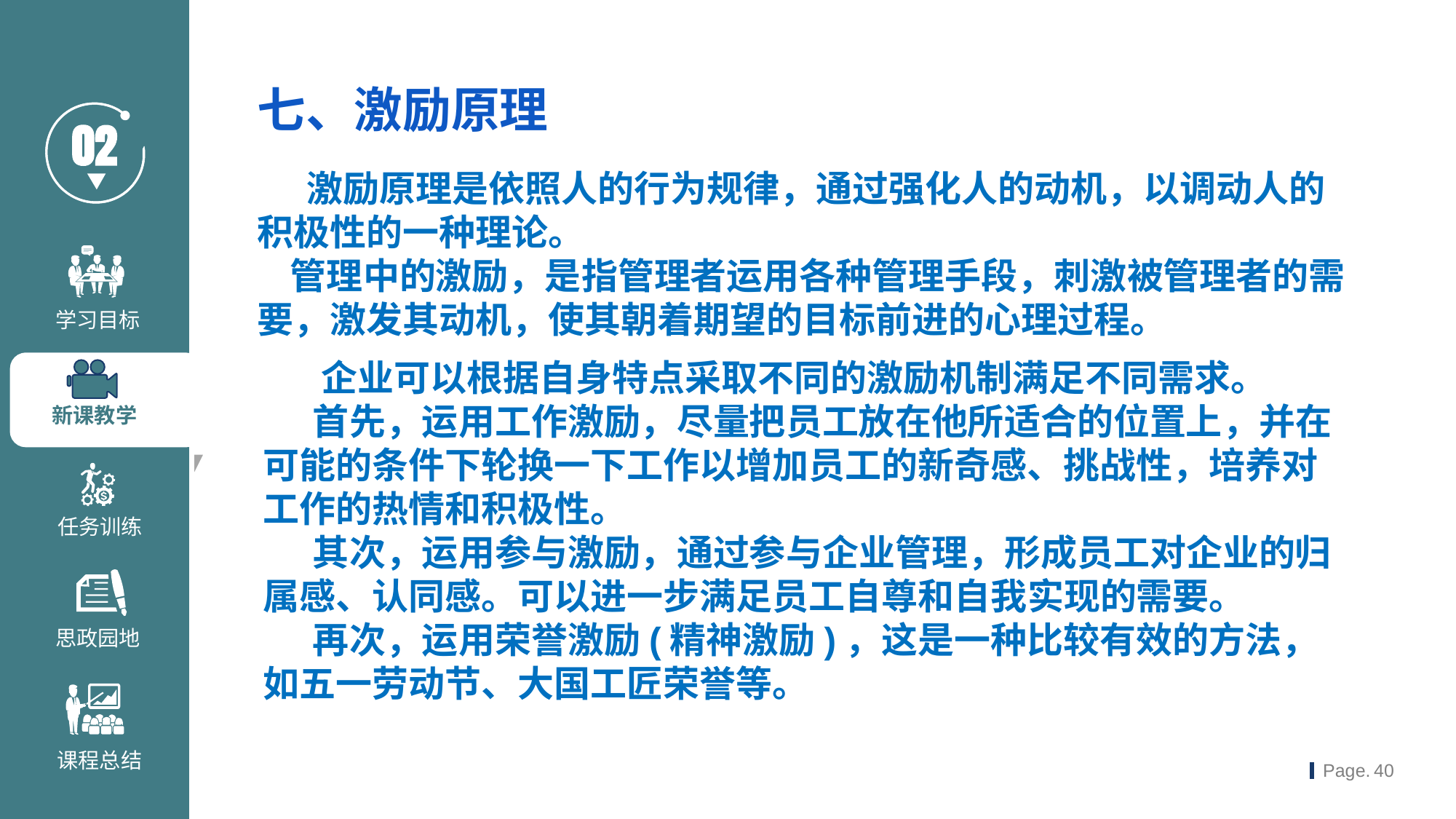

七、激励原理
     激励原理是依照人的行为规律，通过强化人的动机，以调动人的积极性的一种理论。
   管理中的激励，是指管理者运用各种管理手段，刺激被管理者的需要，激发其动机，使其朝着期望的目标前进的心理过程。
      企业可以根据自身特点采取不同的激励机制满足不同需求。
     首先，运用工作激励，尽量把员工放在他所适合的位置上，并在可能的条件下轮换一下工作以增加员工的新奇感、挑战性，培养对工作的热情和积极性。
     其次，运用参与激励，通过参与企业管理，形成员工对企业的归属感、认同感。可以进一步满足员工自尊和自我实现的需要。
     再次，运用荣誉激励(精神激励)，这是一种比较有效的方法，如五一劳动节、大国工匠荣誉等。